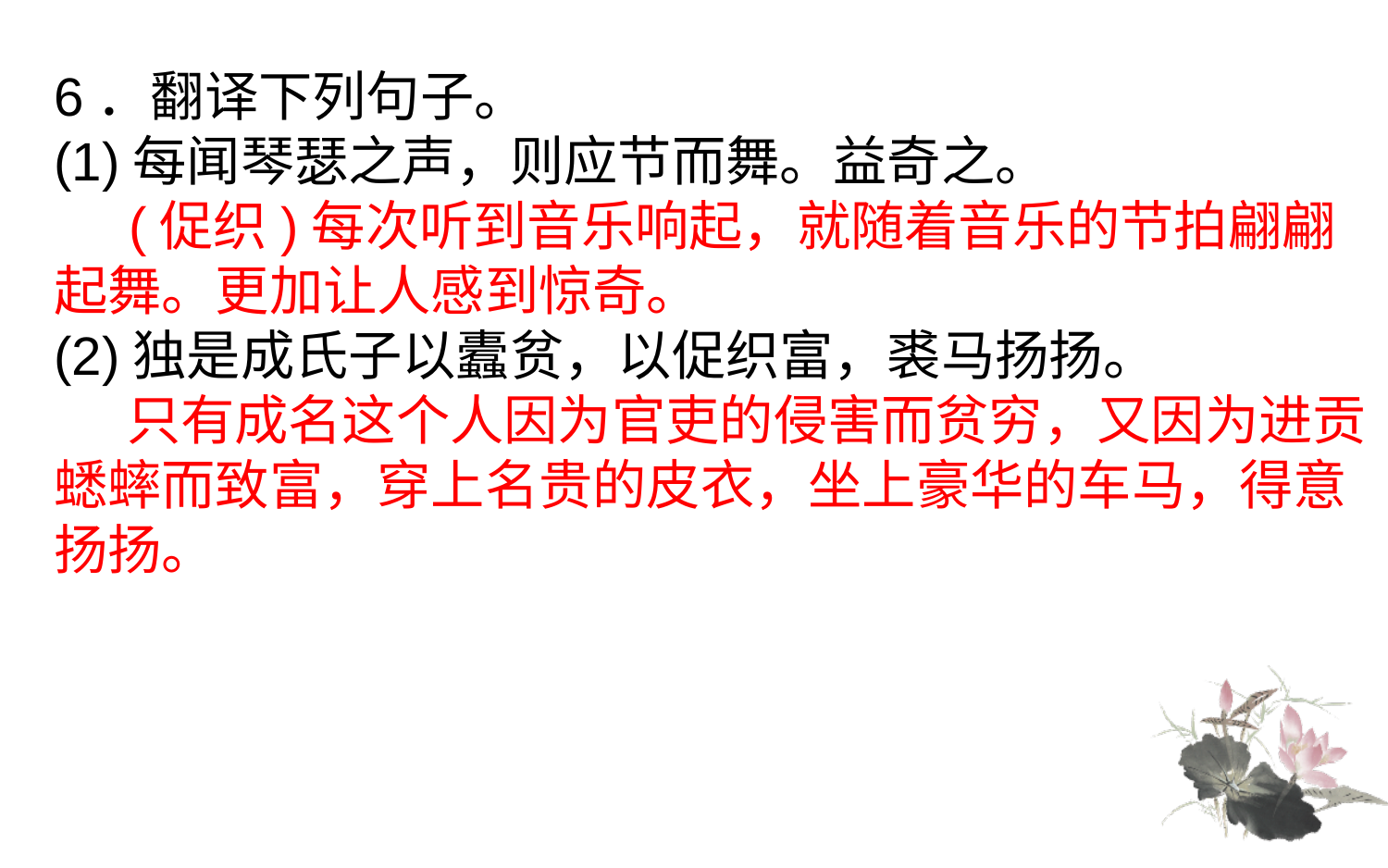

6．翻译下列句子。
(1)每闻琴瑟之声，则应节而舞。益奇之。
     (促织)每次听到音乐响起，就随着音乐的节拍翩翩起舞。更加让人感到惊奇。
(2)独是成氏子以蠹贫，以促织富，裘马扬扬。
     只有成名这个人因为官吏的侵害而贫穷，又因为进贡蟋蟀而致富，穿上名贵的皮衣，坐上豪华的车马，得意扬扬。